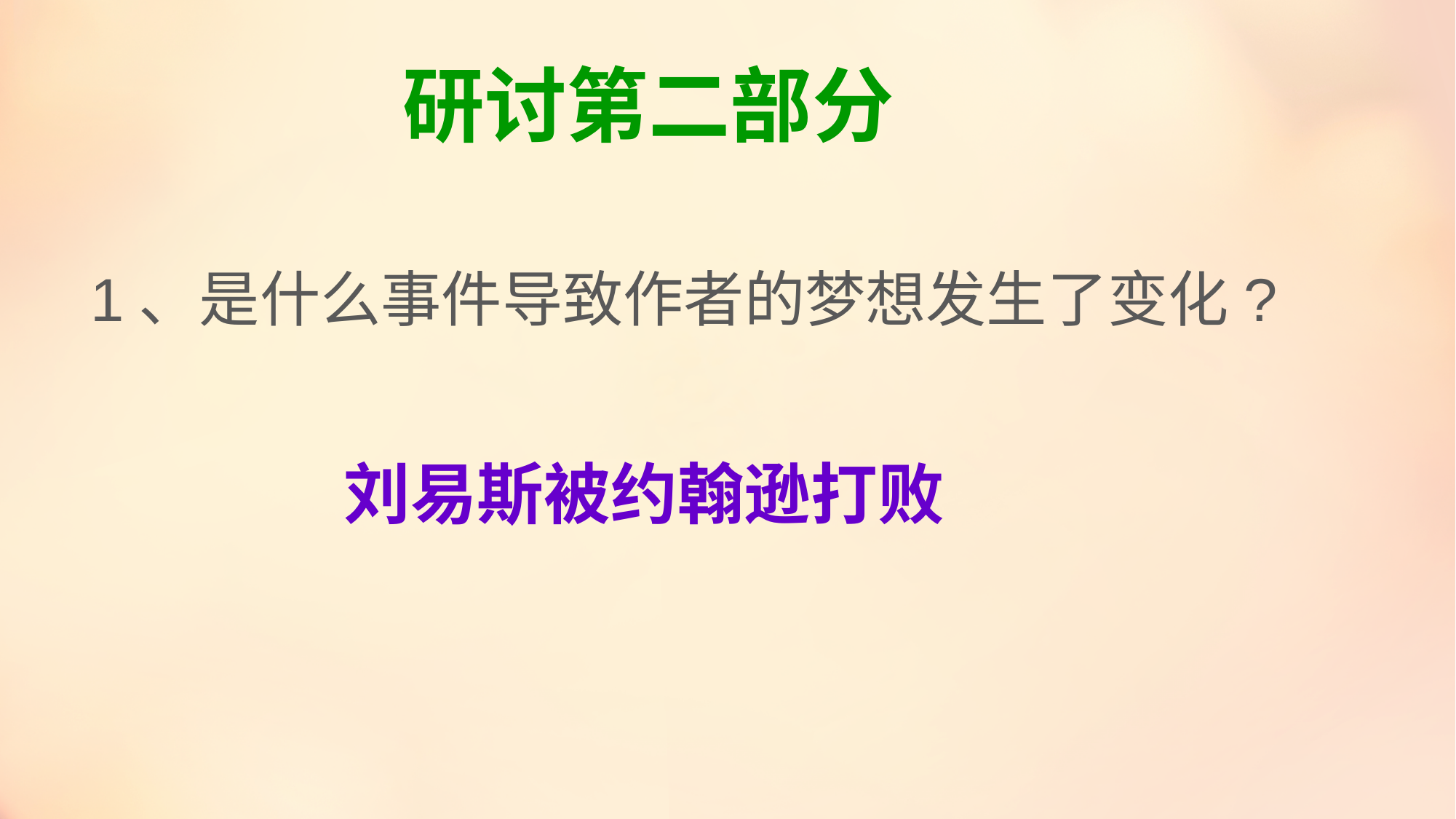

研讨第二部分
1、是什么事件导致作者的梦想发生了变化?
刘易斯被约翰逊打败